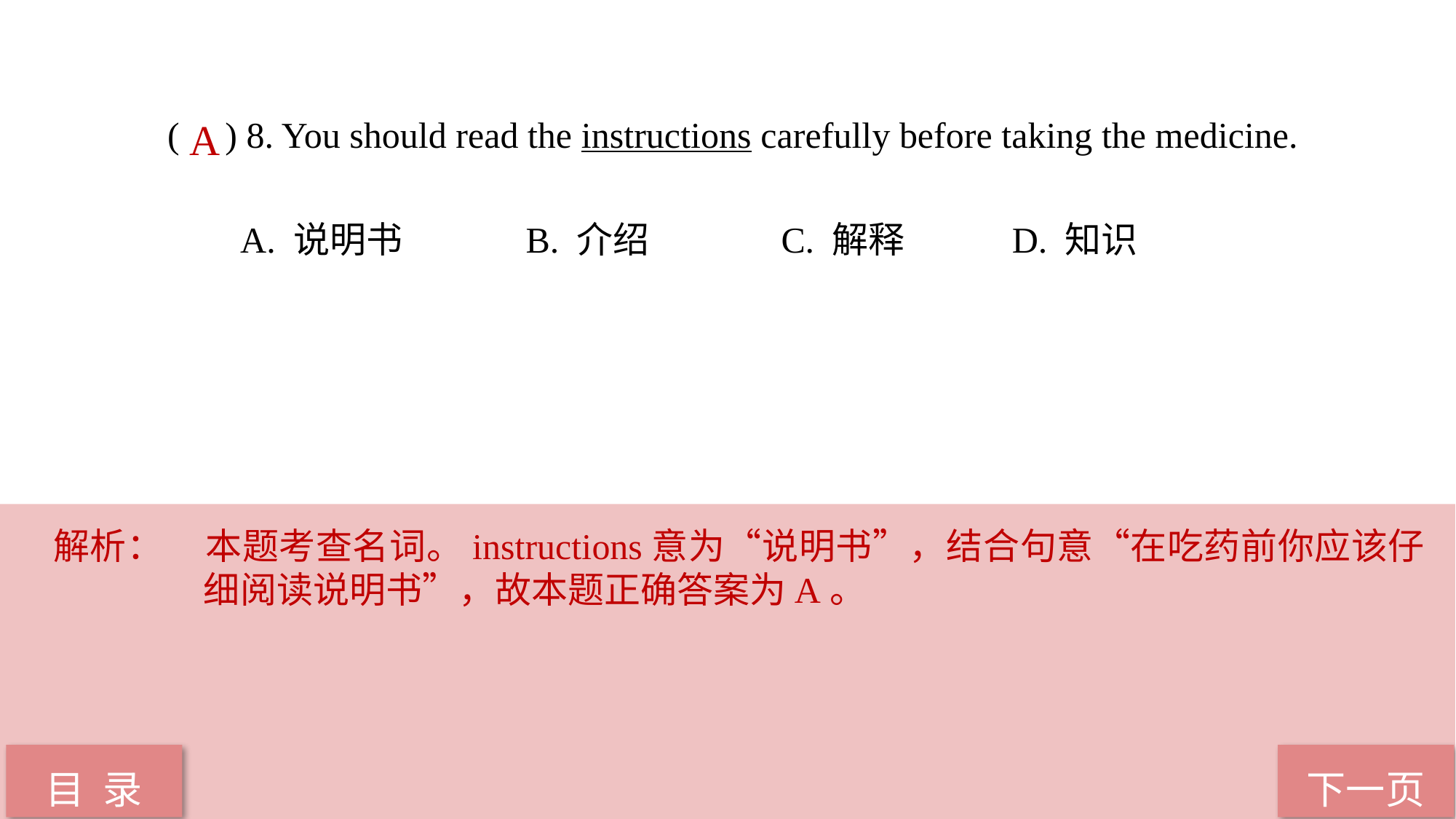

(     ) 8. You should read the instructions carefully before taking the medicine.

        A. 说明书              B. 介绍               C. 解释            D. 知识
A
解析：	本题考查名词。instructions意为“说明书”，结合句意“在吃药前你应该仔细阅读说明书”，故本题正确答案为A。